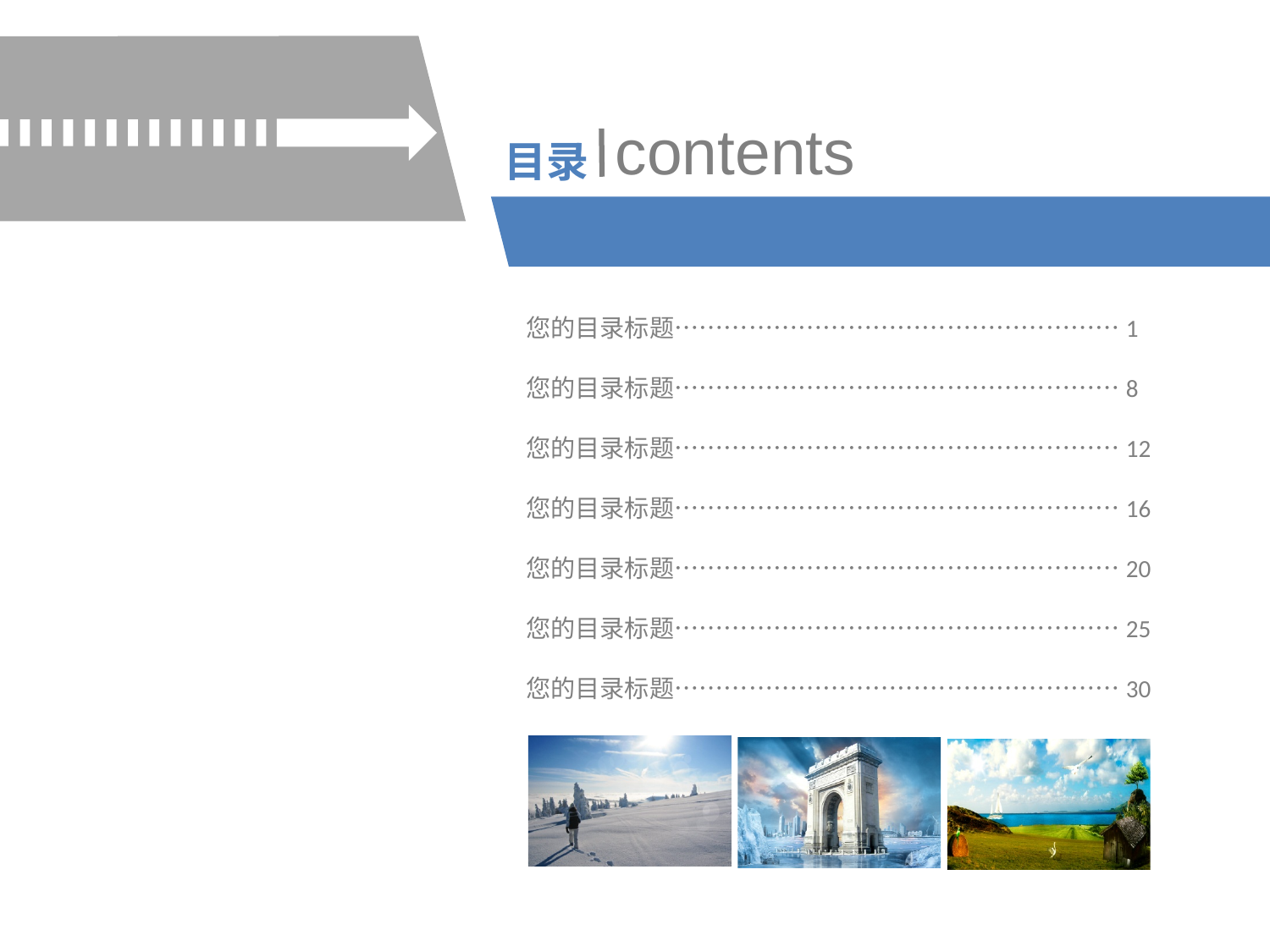

contents
目录

您的目录标题………………………………………………1
您的目录标题………………………………………………8
您的目录标题………………………………………………12
您的目录标题………………………………………………16
您的目录标题………………………………………………20
您的目录标题………………………………………………25
您的目录标题………………………………………………30